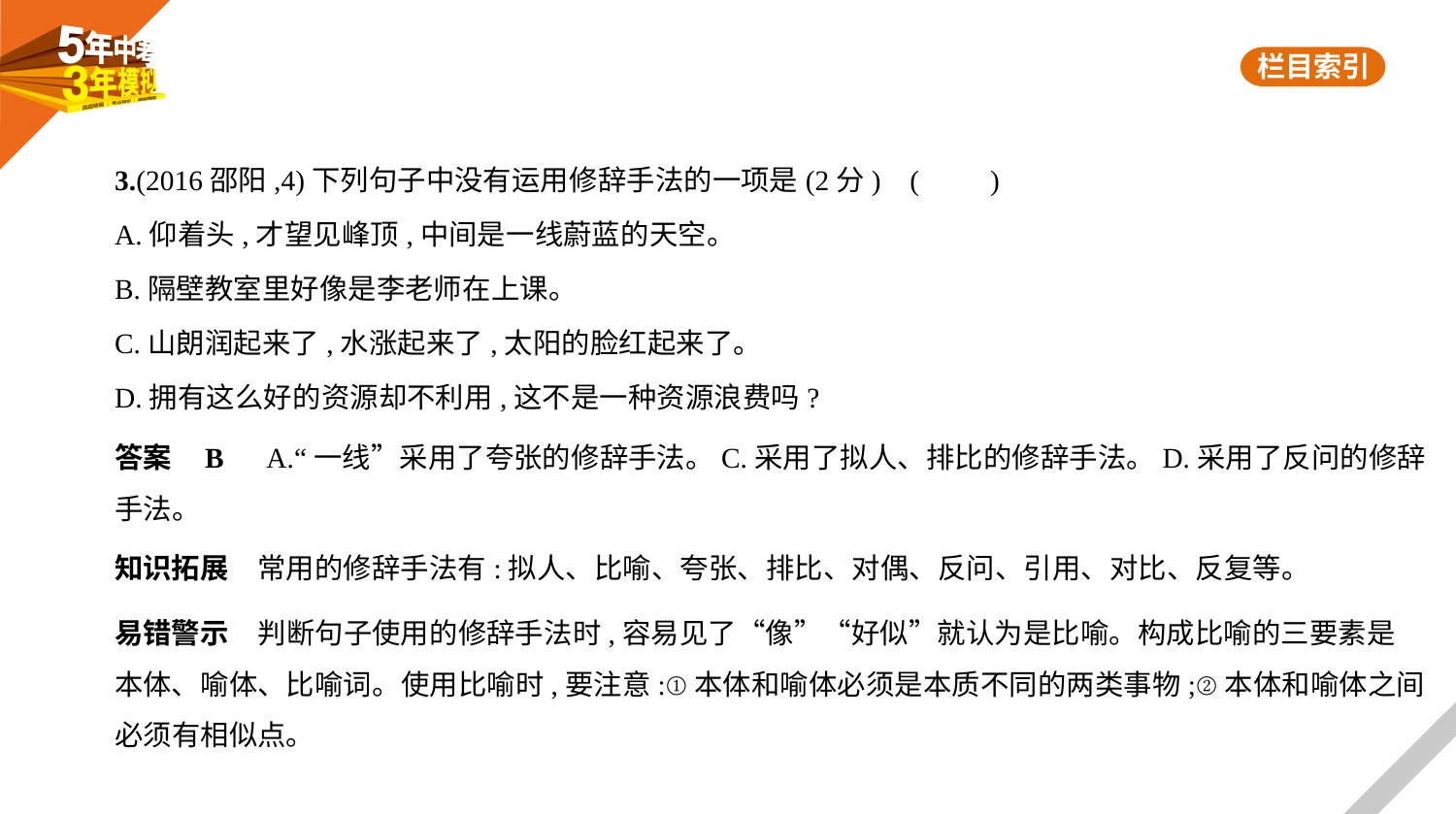

3.(2016邵阳,4)下列句子中没有运用修辞手法的一项是(2分) (　　)
A.仰着头,才望见峰顶,中间是一线蔚蓝的天空。
B.隔壁教室里好像是李老师在上课。
C.山朗润起来了,水涨起来了,太阳的脸红起来了。
D.拥有这么好的资源却不利用,这不是一种资源浪费吗?
答案    B　A.“一线”采用了夸张的修辞手法。C.采用了拟人、排比的修辞手法。D.采用了反问的修辞
手法。
知识拓展　常用的修辞手法有:拟人、比喻、夸张、排比、对偶、反问、引用、对比、反复等。
易错警示　判断句子使用的修辞手法时,容易见了“像”“好似”就认为是比喻。构成比喻的三要素是
本体、喻体、比喻词。使用比喻时,要注意:①本体和喻体必须是本质不同的两类事物;②本体和喻体之间
必须有相似点。